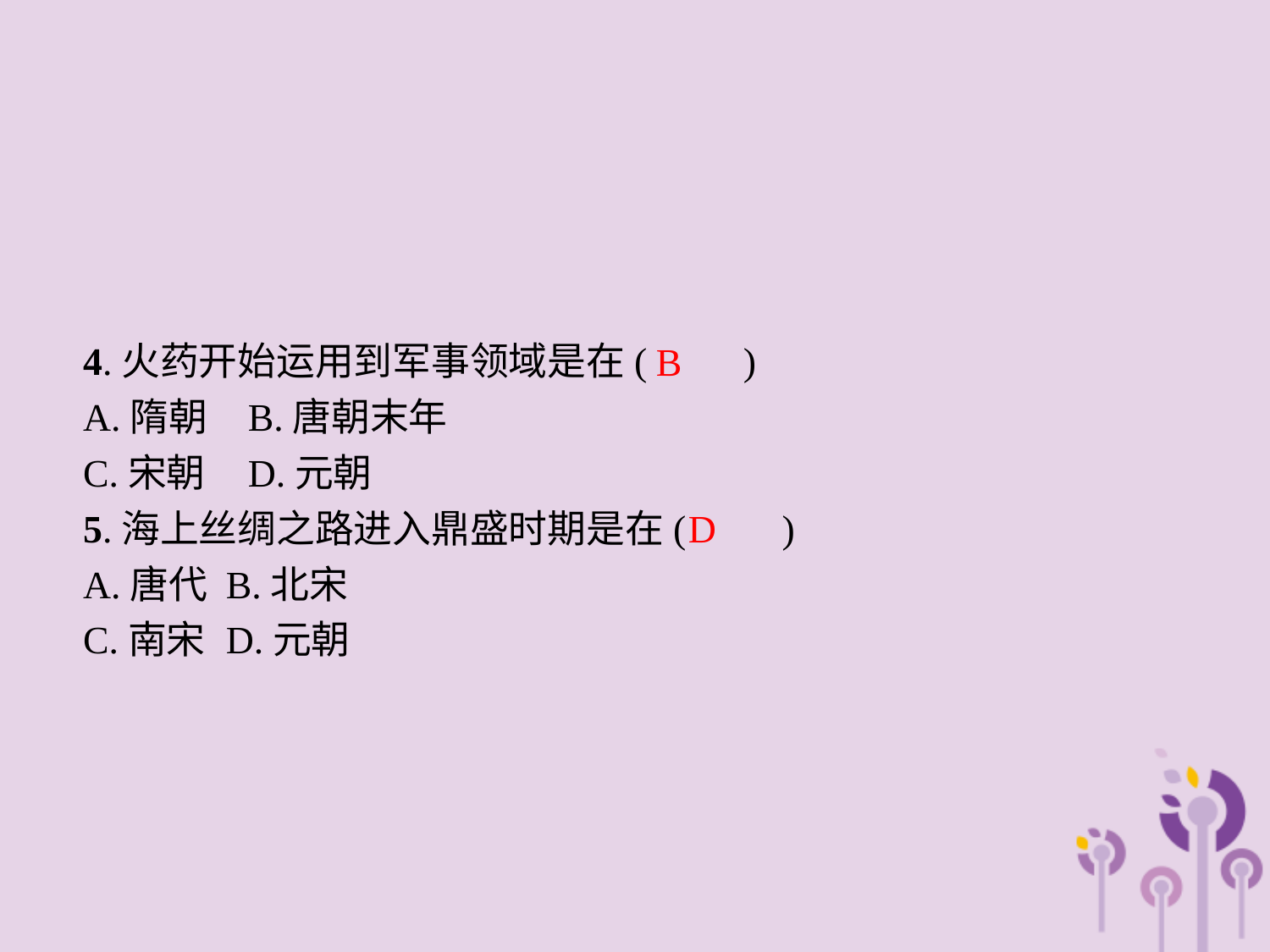

4.火药开始运用到军事领域是在(　　)
A.隋朝	B.唐朝末年
C.宋朝	D.元朝
5.海上丝绸之路进入鼎盛时期是在(　　)
A.唐代	B.北宋
C.南宋	D.元朝
B
D